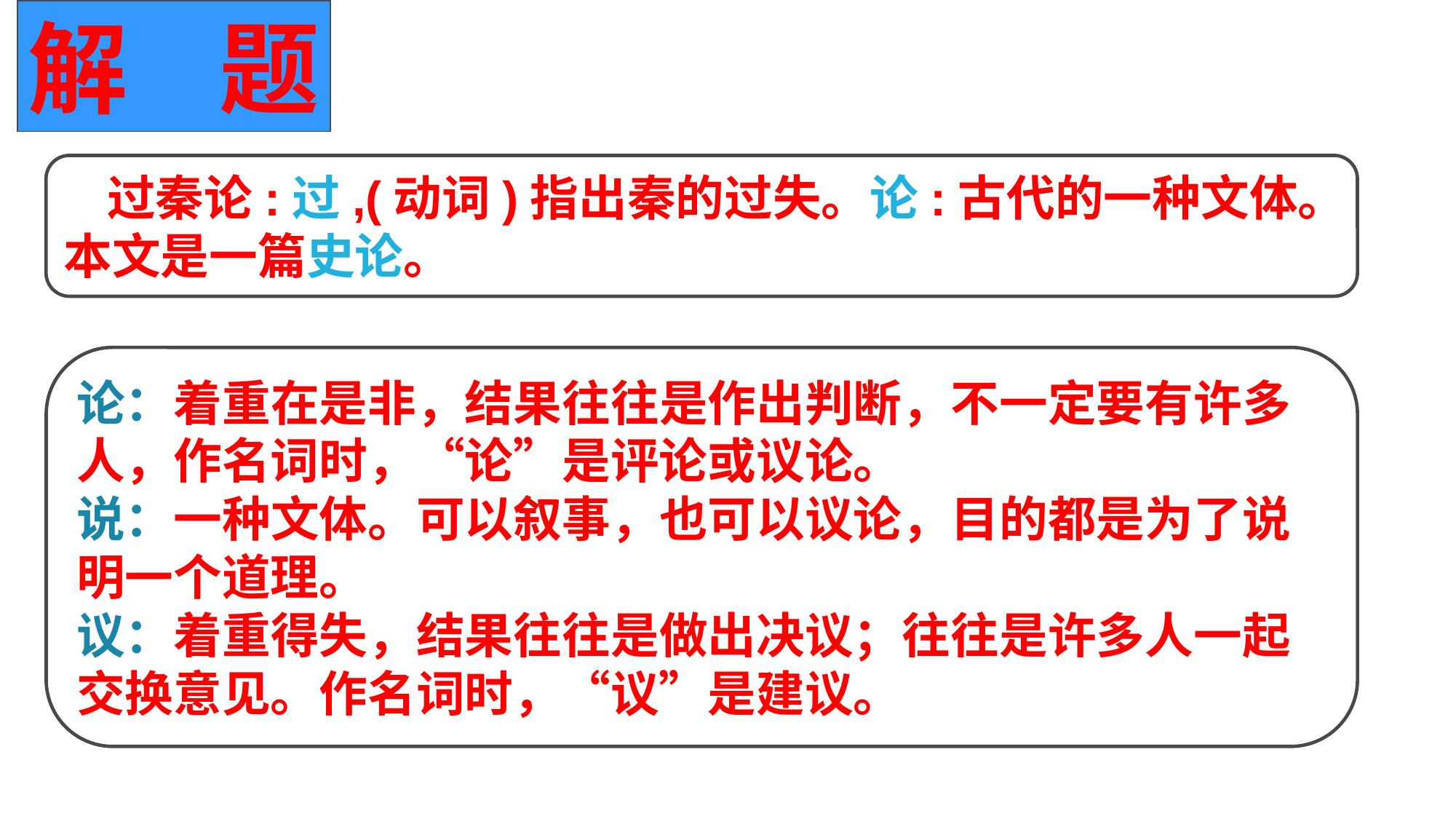

解    题
   过秦论:过,(动词)指出秦的过失。论:古代的一种文体。本文是一篇史论。
论：着重在是非，结果往往是作出判断，不一定要有许多人，作名词时，“论”是评论或议论。
说：一种文体。可以叙事，也可以议论，目的都是为了说明一个道理。
议：着重得失，结果往往是做出决议；往往是许多人一起交换意见。作名词时，“议”是建议。